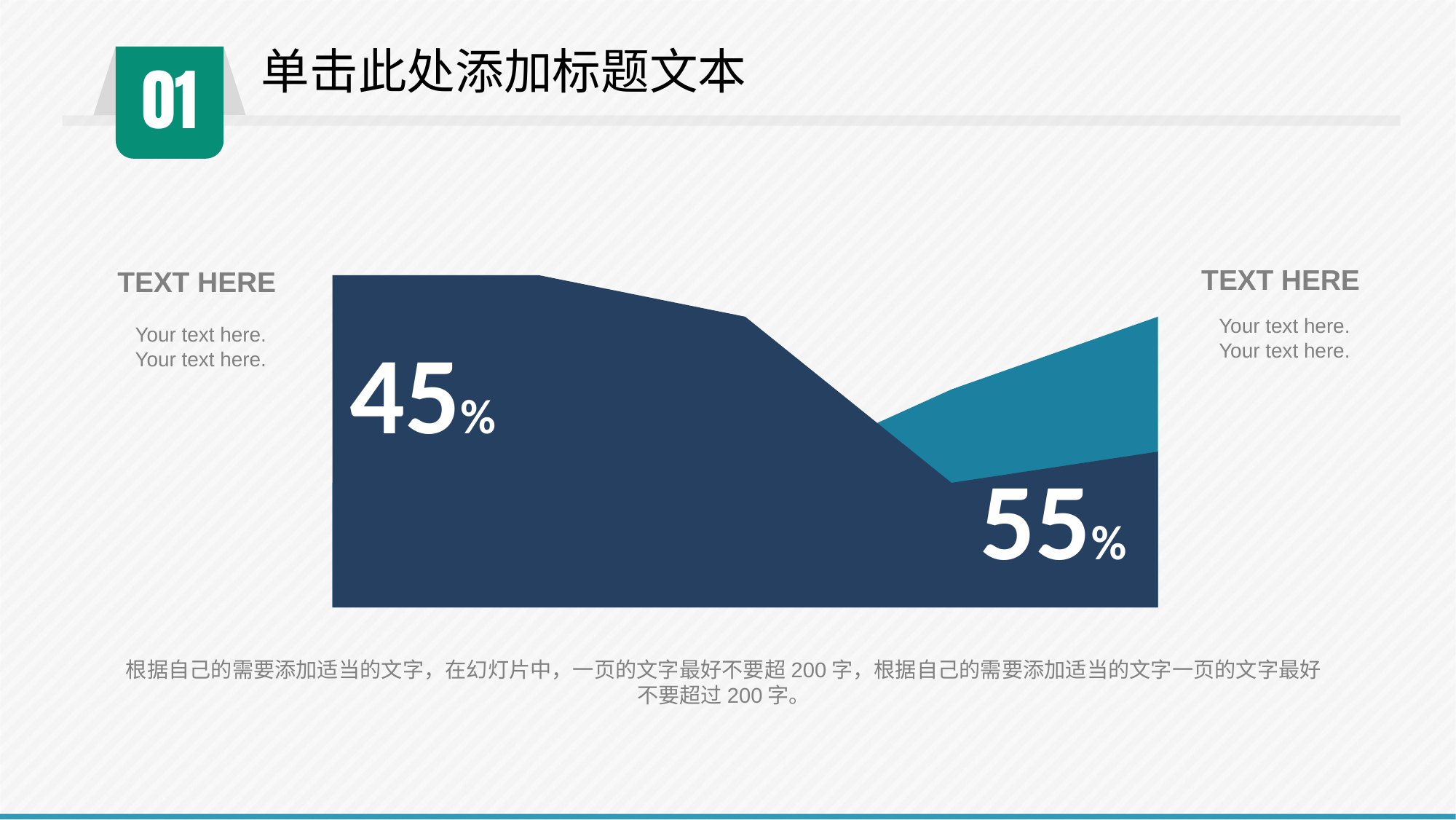

单击此处添加标题文本

01

### Chart

| Category | 系列 1 | 系列 2 |
|---|---|---|
| 37261 | 32.0 | 12.0 |
| 37262 | 32.0 | 12.0 |
| 37263 | 28.0 | 12.0 |
| 37264 | 12.0 | 21.0 |
| 37265 | 15.0 | 28.0 |
TEXT HERE
Your text here.
Your text here.
TEXT HERE
Your text here.
Your text here.
45%
55%
根据自己的需要添加适当的文字，在幻灯片中，一页的文字最好不要超200字，根据自己的需要添加适当的文字一页的文字最好不要超过200字。